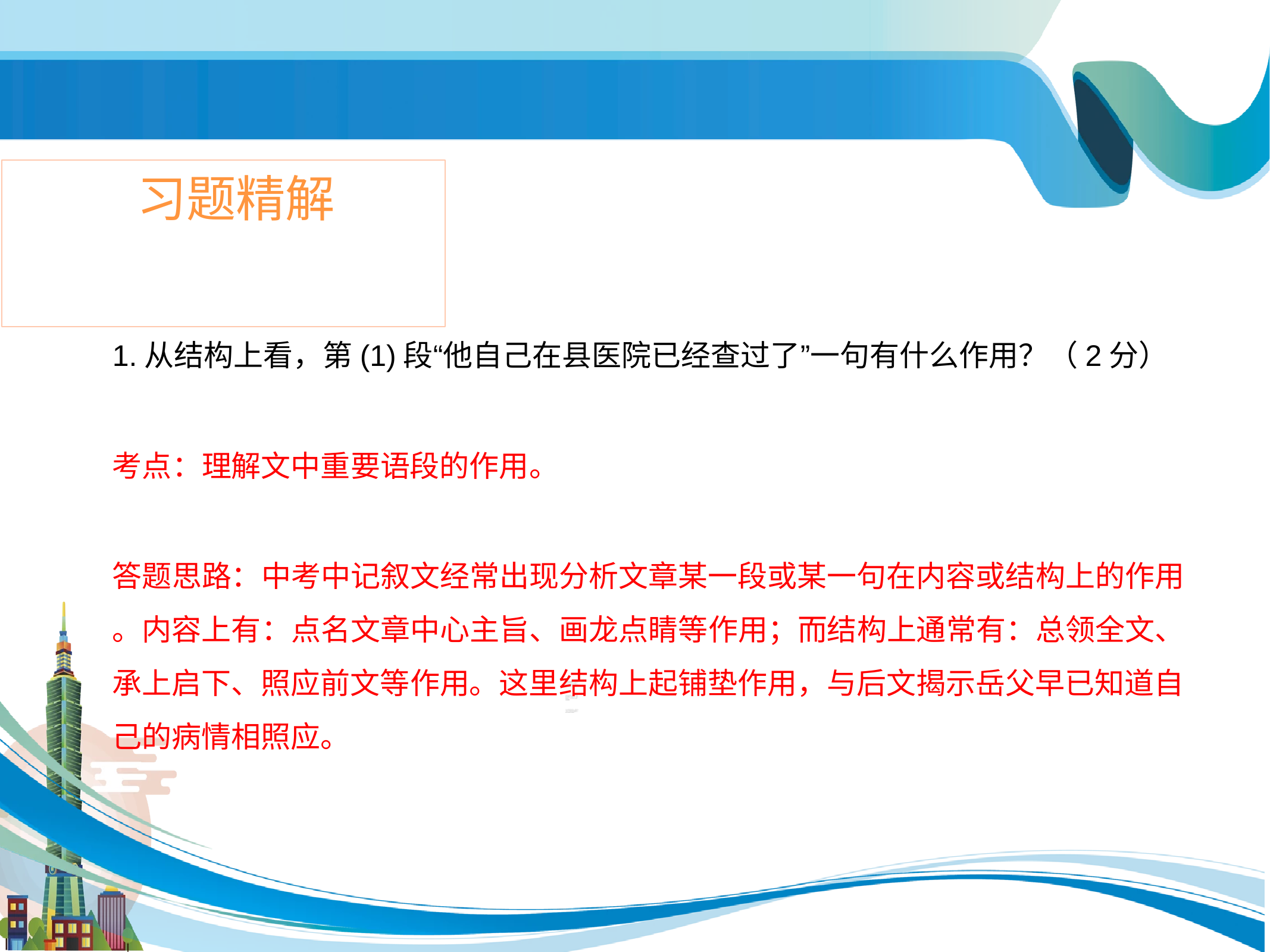

# 习题精解
1.从结构上看，第(1)段“他自己在县医院已经查过了”一句有什么作用？（2分）

考点：理解文中重要语段的作用。

答题思路：中考中记叙文经常出现分析文章某一段或某一句在内容或结构上的作用
。内容上有：点名文章中心主旨、画龙点睛等作用；而结构上通常有：总领全文、 承上启下、照应前文等作用。这里结构上起铺垫作用，与后文揭示岳父早已知道自
己的病情相照应。